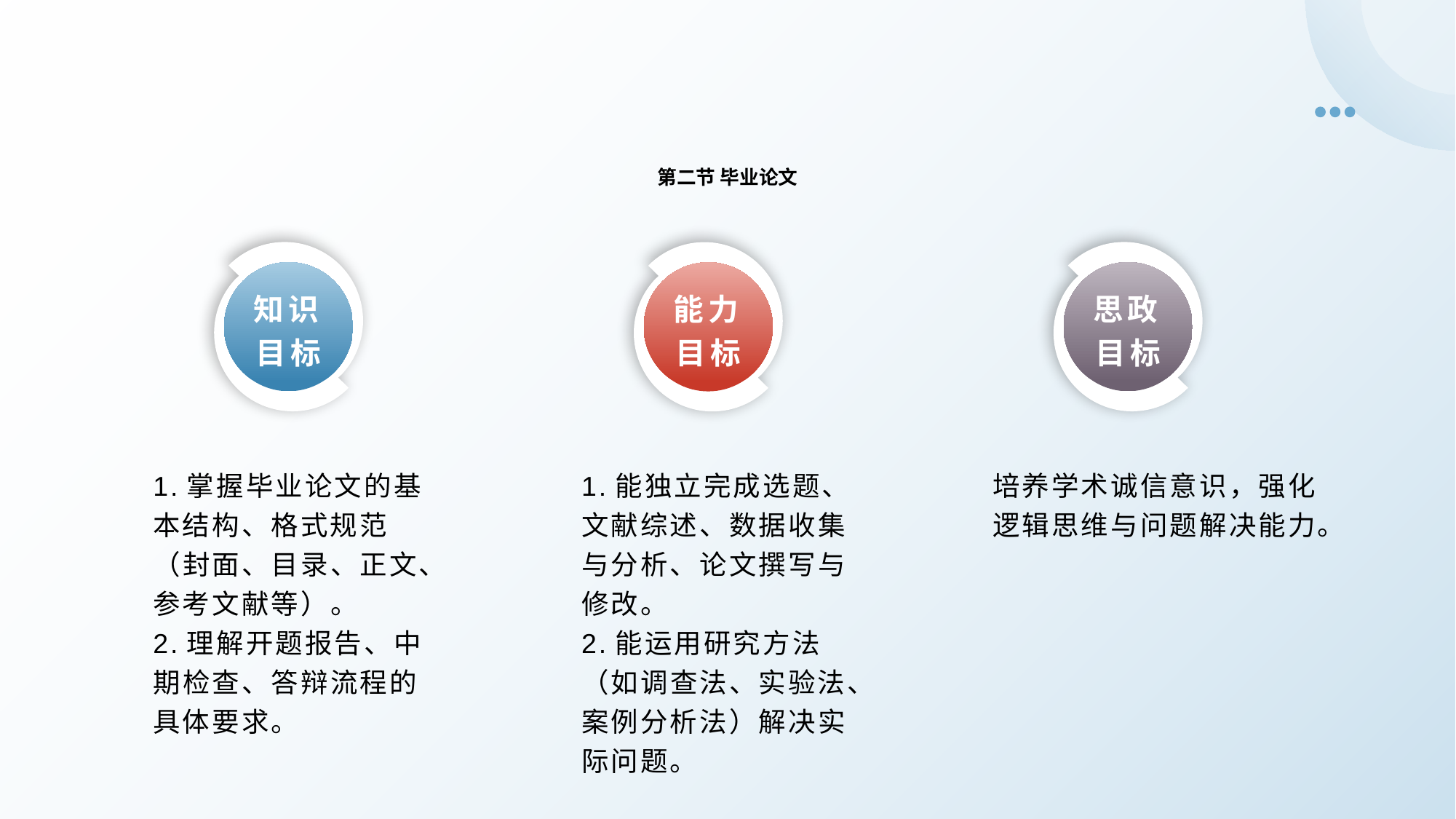

第二节 毕业论文

知识目标
思政目标
能力目标
1.掌握毕业论文的基本结构、格式规范（封面、目录、正文、参考文献等）。
2.理解开题报告、中期检查、答辩流程的具体要求。

培养学术诚信意识，强化逻辑思维与问题解决能力。
1.能独立完成选题、文献综述、数据收集与分析、论文撰写与修改。
2.能运用研究方法（如调查法、实验法、案例分析法）解决实际问题。